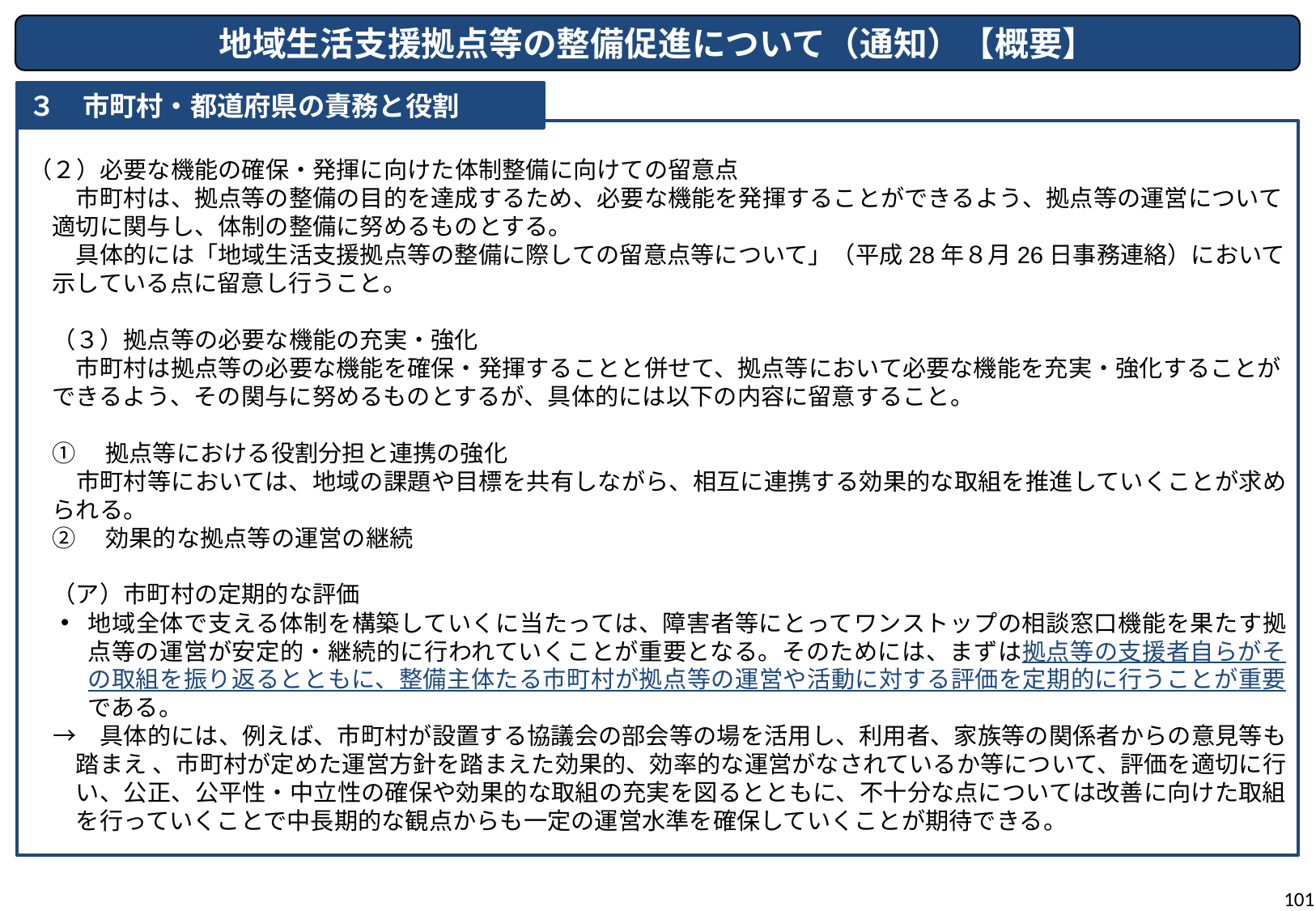

地域生活支援拠点等の整備促進について（通知）【概要】
３　市町村・都道府県の責務と役割

（２）必要な機能の確保・発揮に向けた体制整備に向けての留意点
　市町村は、拠点等の整備の目的を達成するため、必要な機能を発揮することができるよう、拠点等の運営について適切に関与し、体制の整備に努めるものとする。
　具体的には「地域生活支援拠点等の整備に際しての留意点等について」（平成28年８月26日事務連絡）において示している点に留意し行うこと。

（３）拠点等の必要な機能の充実・強化
　市町村は拠点等の必要な機能を確保・発揮することと併せて、拠点等において必要な機能を充実・強化することができるよう、その関与に努めるものとするが、具体的には以下の内容に留意すること。

①　拠点等における役割分担と連携の強化
　市町村等においては、地域の課題や目標を共有しながら、相互に連携する効果的な取組を推進していくことが求められる。
②　効果的な拠点等の運営の継続

（ア）市町村の定期的な評価
地域全体で支える体制を構築していくに当たっては、障害者等にとってワンストップの相談窓口機能を果たす拠点等の運営が安定的・継続的に行われていくことが重要となる。そのためには、まずは拠点等の支援者自らがその取組を振り返るとともに、整備主体たる市町村が拠点等の運営や活動に対する評価を定期的に行うことが重要である。
　→　具体的には、例えば、市町村が設置する協議会の部会等の場を活用し、利用者、家族等の関係者からの意見等も踏まえ 、市町村が定めた運営方針を踏まえた効果的、効率的な運営がなされているか等について、評価を適切に行い、公正、公平性・中立性の確保や効果的な取組の充実を図るとともに、不十分な点については改善に向けた取組を行っていくことで中長期的な観点からも一定の運営水準を確保していくことが期待できる。
101